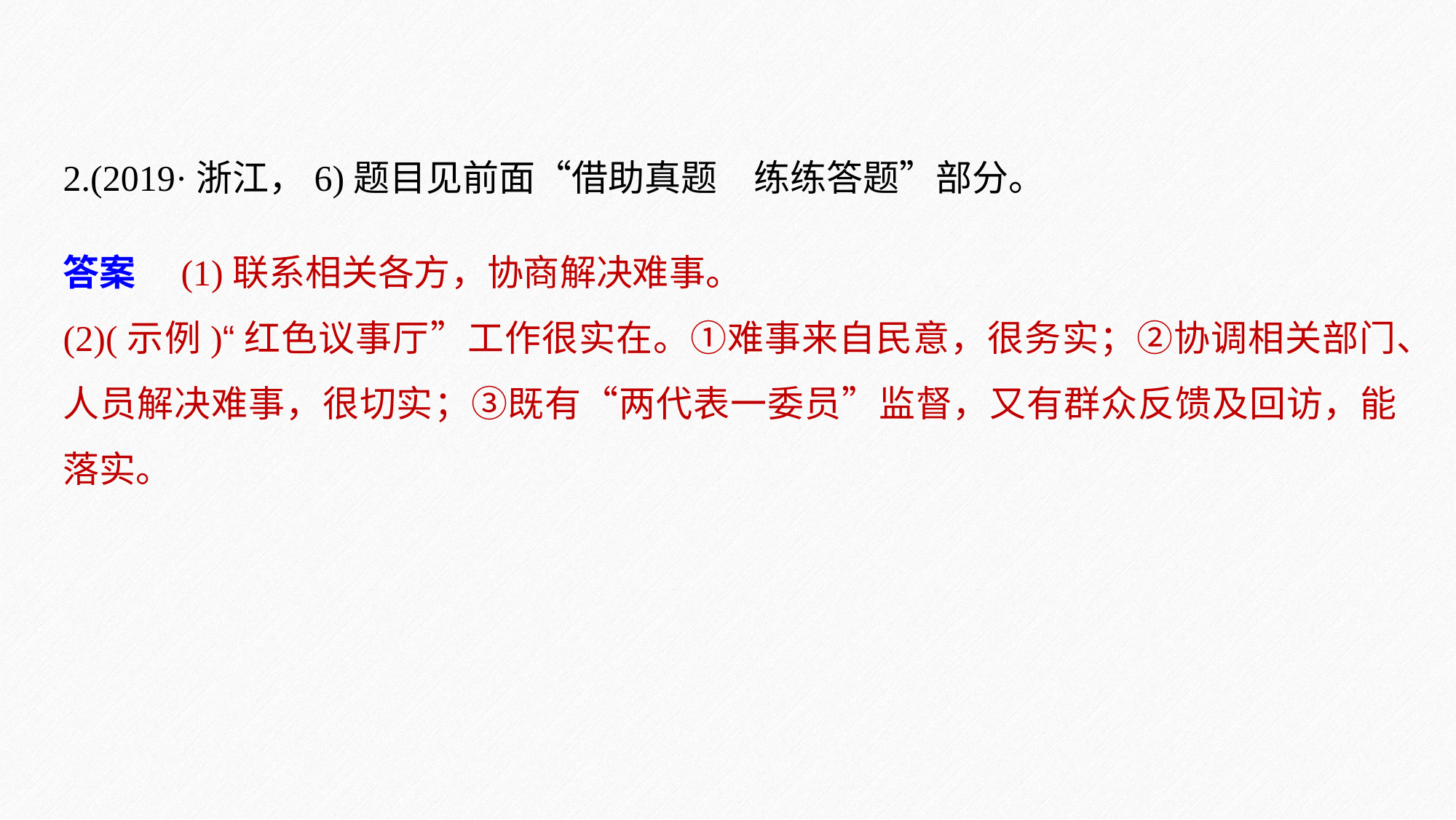

2.(2019·浙江，6)题目见前面“借助真题　练练答题”部分。
答案　(1)联系相关各方，协商解决难事。
(2)(示例)“红色议事厅”工作很实在。①难事来自民意，很务实；②协调相关部门、人员解决难事，很切实；③既有“两代表一委员”监督，又有群众反馈及回访，能落实。